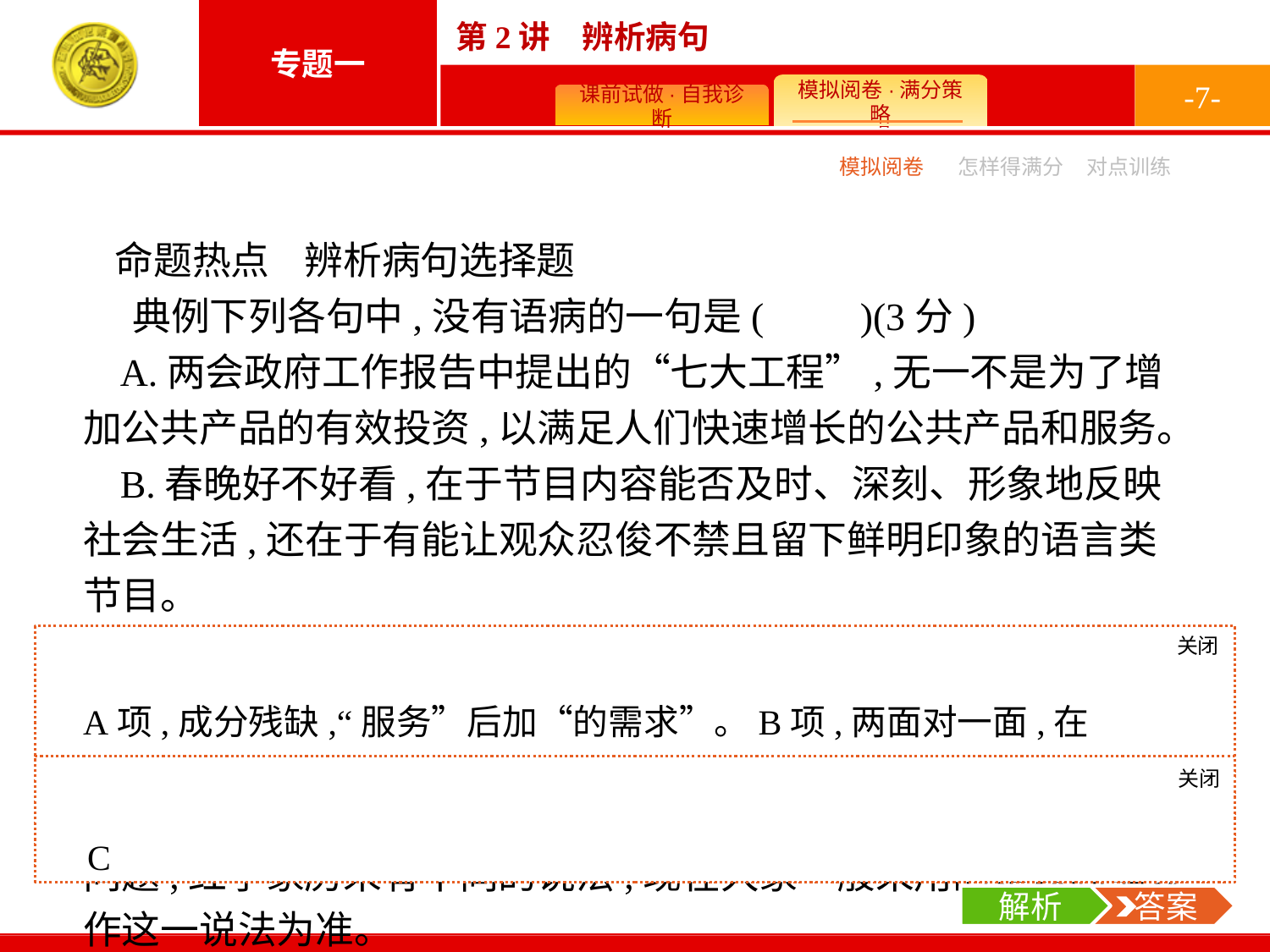

-7-
模拟阅卷
怎样得满分
对点训练
命题热点    辨析病句选择题
典例下列各句中,没有语病的一句是(　　)(3分)
A.两会政府工作报告中提出的“七大工程”,无一不是为了增加公共产品的有效投资,以满足人们快速增长的公共产品和服务。
B.春晚好不好看,在于节目内容能否及时、深刻、形象地反映社会生活,还在于有能让观众忍俊不禁且留下鲜明印象的语言类节目。
C.元宵节前后,学生、务工人员集中返程,全国铁路迎来节后新一轮客流高峰,仅3月5日就发送旅客635.2万人次,同比增长0.6%。
D.对于我国文学名著《红楼梦》后40回的作者究竟是谁这个问题,红学家历来有不同的说法,现在大家一般采用的是以高鹗续作这一说法为准。

关闭
解析

A项,成分残缺,“服务”后加“的需求”。B项,两面对一面,在“有”后加“没有”。D项,结构混乱,“现在大家一般采用的是以高鹗续作这一说法为准”杂糅,可删除“以”“为准”,或删除“采用的”。

关闭
解析
  答案

C
解析
  答案